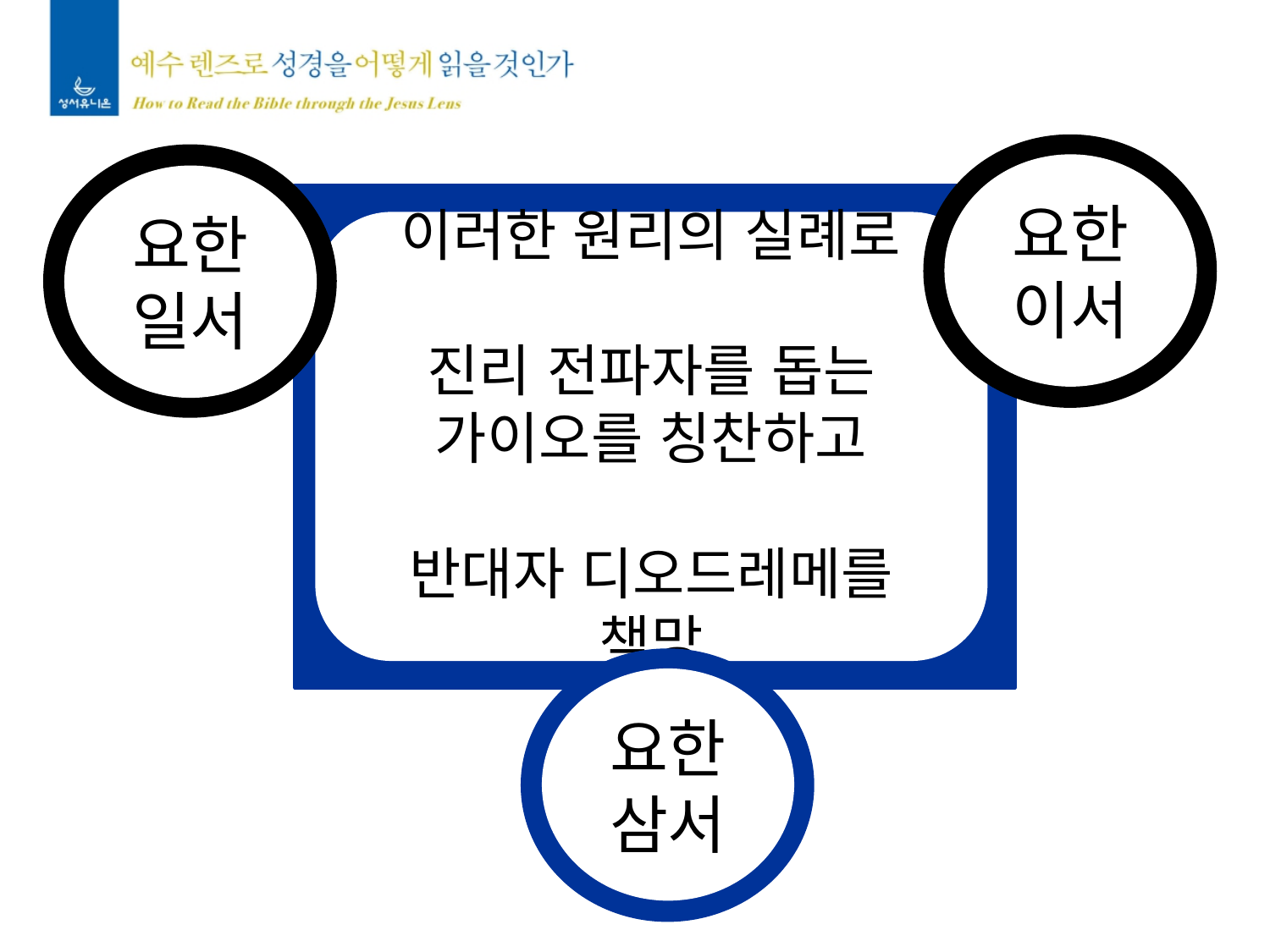

요한
이서
요한
일서

이러한 원리의 실례로

진리 전파자를 돕는 가이오를 칭찬하고

반대자 디오드레메를 책망

요한
삼서